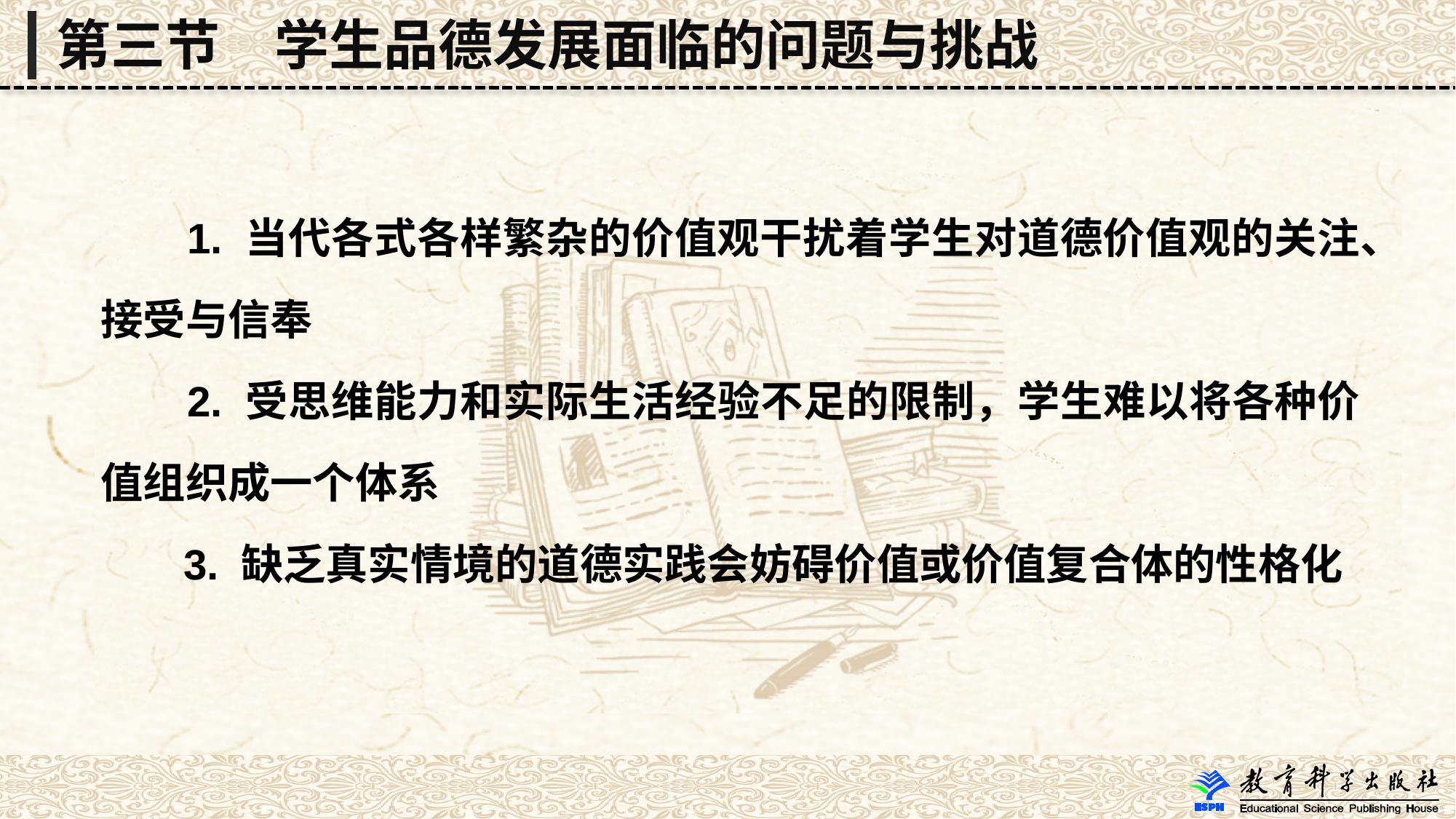

第三节　学生品德发展面临的问题与挑战
       1. 当代各式各样繁杂的价值观干扰着学生对道德价值观的关注、接受与信奉
       2. 受思维能力和实际生活经验不足的限制，学生难以将各种价值组织成一个体系
       3. 缺乏真实情境的道德实践会妨碍价值或价值复合体的性格化